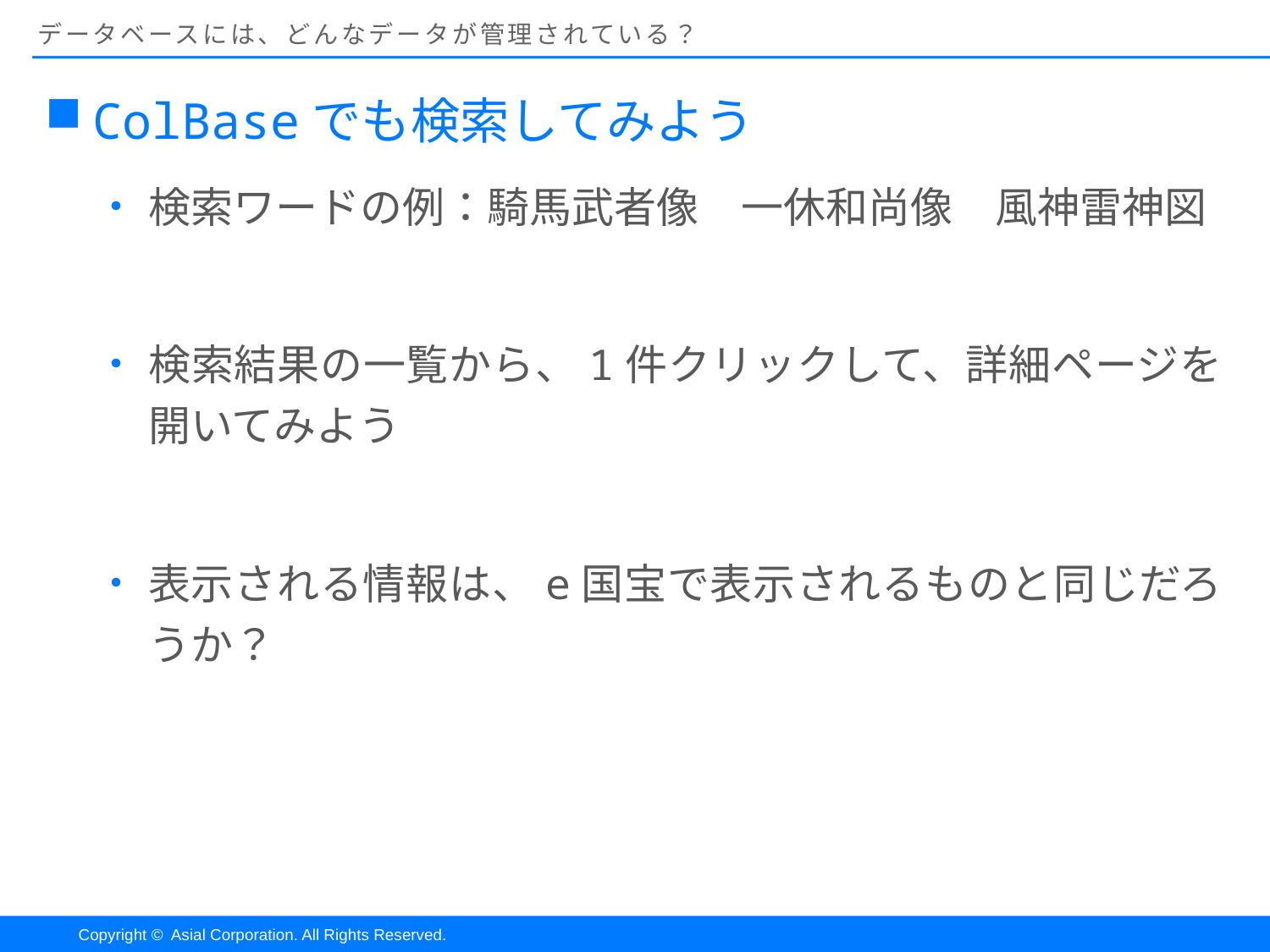

# データベースには、どんなデータが管理されている？

ColBaseでも検索してみよう
検索ワードの例：騎馬武者像　一休和尚像　風神雷神図

検索結果の一覧から、1件クリックして、詳細ページを開いてみよう

表示される情報は、e国宝で表示されるものと同じだろうか？